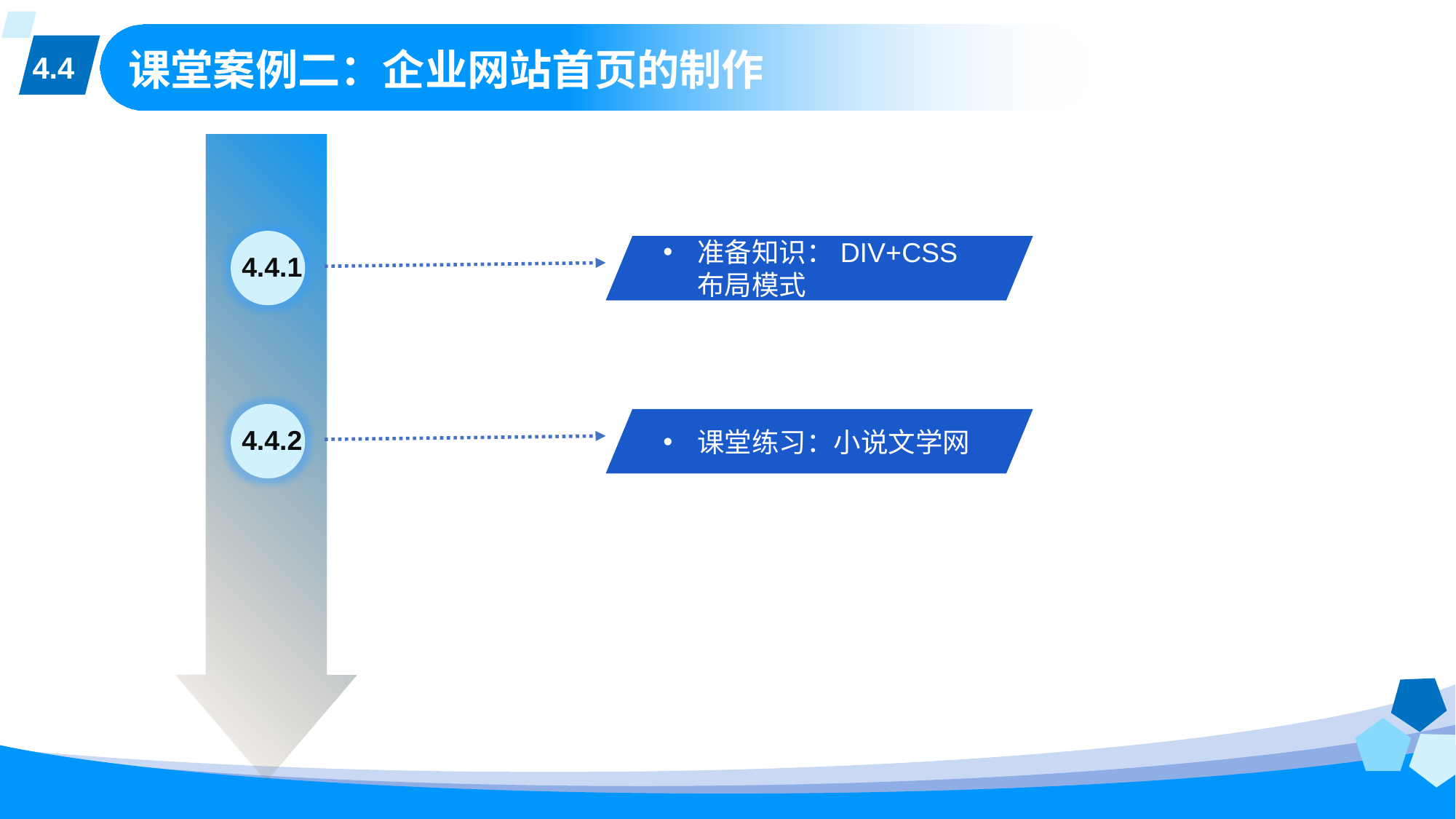

4.4
# 课堂案例二：企业网站首页的制作

4.4.1
准备知识：DIV+CSS布局模式

4.4.2
课堂练习：小说文学网